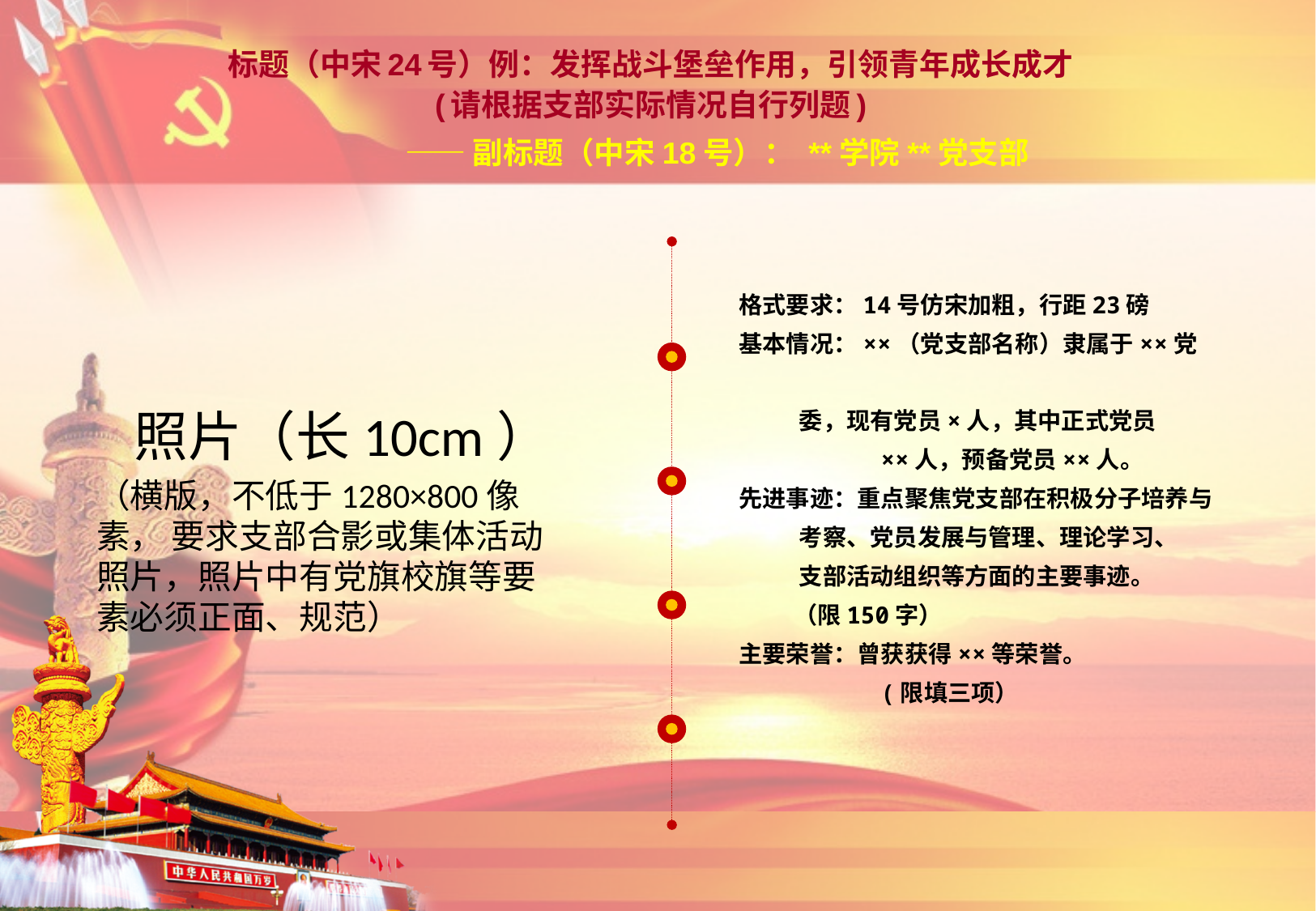

标题（中宋24号）例：发挥战斗堡垒作用，引领青年成长成才
(请根据支部实际情况自行列题)
——副标题（中宋18号）： **学院**党支部

格式要求：14号仿宋加粗，行距23磅
基本情况：××（党支部名称）隶属于××党
          委，现有党员×人，其中正式党员
          ××人，预备党员××人。
先进事迹：重点聚焦党支部在积极分子培养与
          考察、党员发展与管理、理论学习、
          支部活动组织等方面的主要事迹。
         （限150字）
主要荣誉：曾获获得××等荣誉。
          (限填三项）

  照片（长10cm）
（横版，不低于1280×800像素， 要求支部合影或集体活动照片，照片中有党旗校旗等要素必须正面、规范）